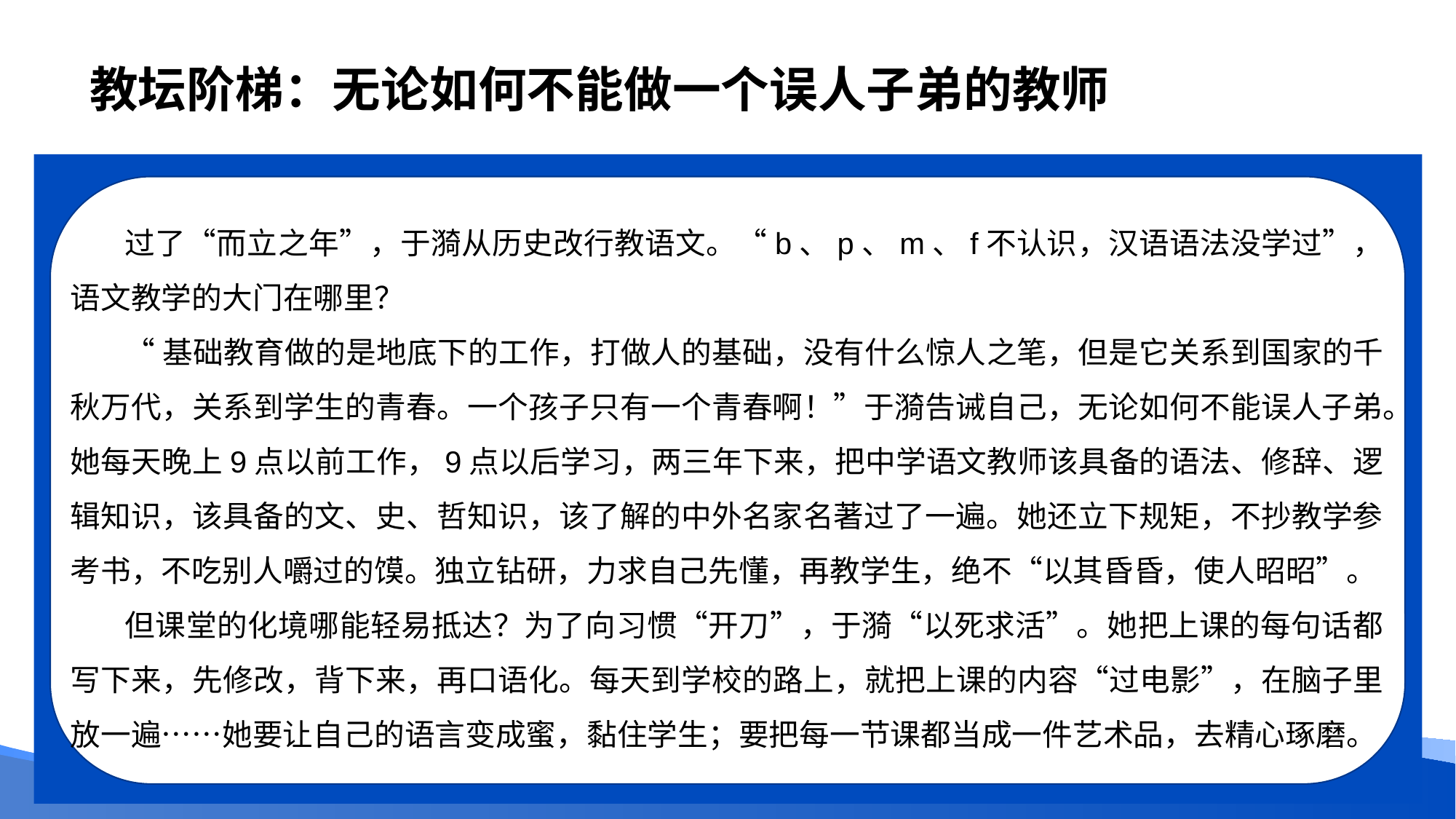

# 教坛阶梯：无论如何不能做一个误人子弟的教师

过了“而立之年”，于漪从历史改行教语文。“b、p、m、f不认识，汉语语法没学过”，语文教学的大门在哪里？
“基础教育做的是地底下的工作，打做人的基础，没有什么惊人之笔，但是它关系到国家的千秋万代，关系到学生的青春。一个孩子只有一个青春啊！”于漪告诫自己，无论如何不能误人子弟。她每天晚上9点以前工作，9点以后学习，两三年下来，把中学语文教师该具备的语法、修辞、逻辑知识，该具备的文、史、哲知识，该了解的中外名家名著过了一遍。她还立下规矩，不抄教学参考书，不吃别人嚼过的馍。独立钻研，力求自己先懂，再教学生，绝不“以其昏昏，使人昭昭”。
但课堂的化境哪能轻易抵达？为了向习惯“开刀”，于漪“以死求活”。她把上课的每句话都写下来，先修改，背下来，再口语化。每天到学校的路上，就把上课的内容“过电影”，在脑子里放一遍……她要让自己的语言变成蜜，黏住学生；要把每一节课都当成一件艺术品，去精心琢磨。